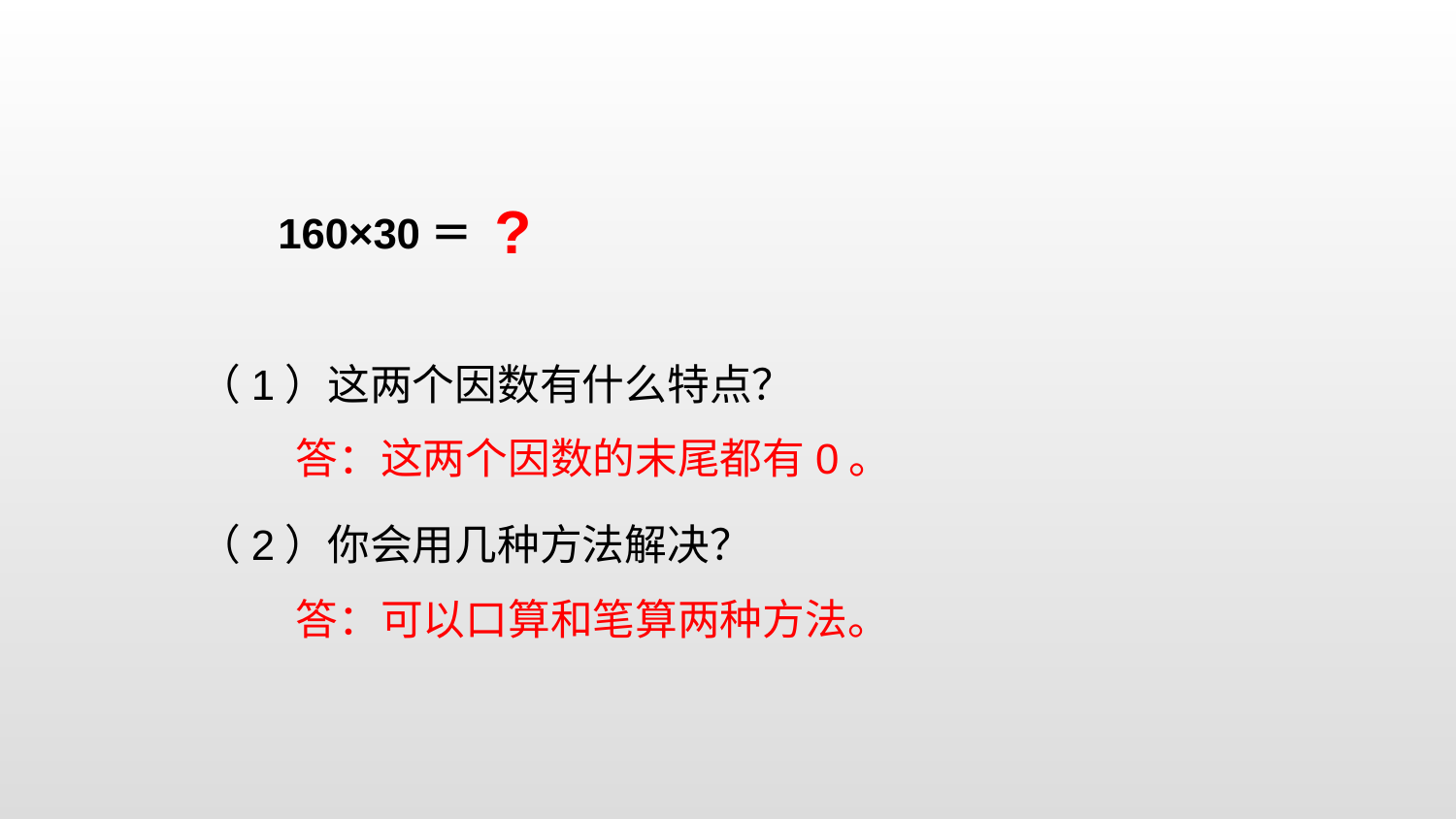

?
160×30＝
 （1）这两个因数有什么特点？
答：这两个因数的末尾都有0。
 （2）你会用几种方法解决？
答：可以口算和笔算两种方法。